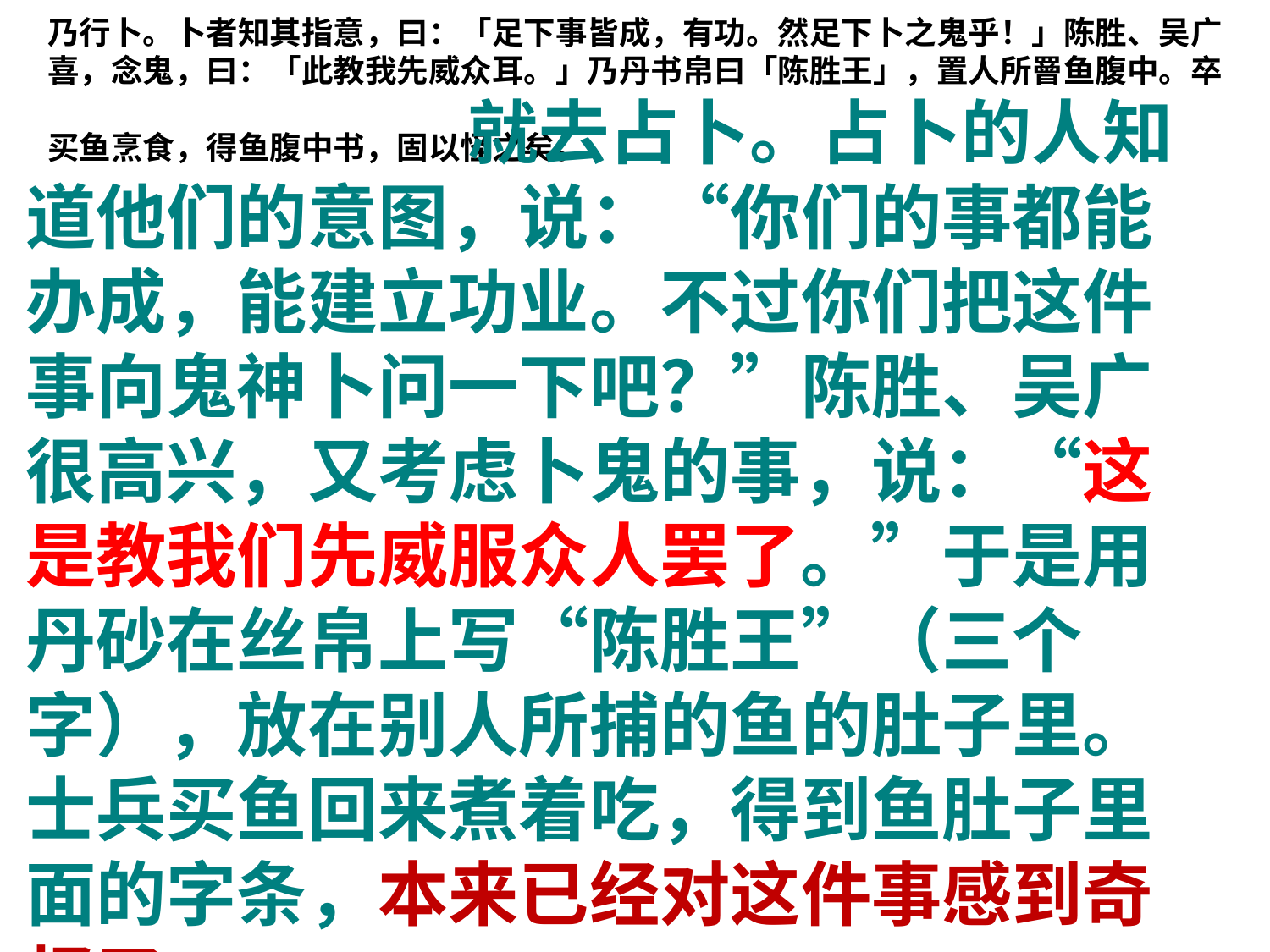

# 乃行卜。卜者知其指意，曰：「足下事皆成，有功。然足下卜之鬼乎！」陈胜、吴广喜，念鬼，曰：「此教我先威众耳。」乃丹书帛曰「陈胜王」，置人所罾鱼腹中。卒买鱼烹食，得鱼腹中书，固以怪之矣。
                                 就去占卜。占卜的人知道他们的意图，说：“你们的事都能办成，能建立功业。不过你们把这件事向鬼神卜问一下吧？”陈胜、吴广很高兴，又考虑卜鬼的事，说：“这是教我们先威服众人罢了。”于是用丹砂在丝帛上写“陈胜王”（三个字），放在别人所捕的鱼的肚子里。士兵买鱼回来煮着吃，得到鱼肚子里面的字条，本来已经对这件事感到奇怪了。